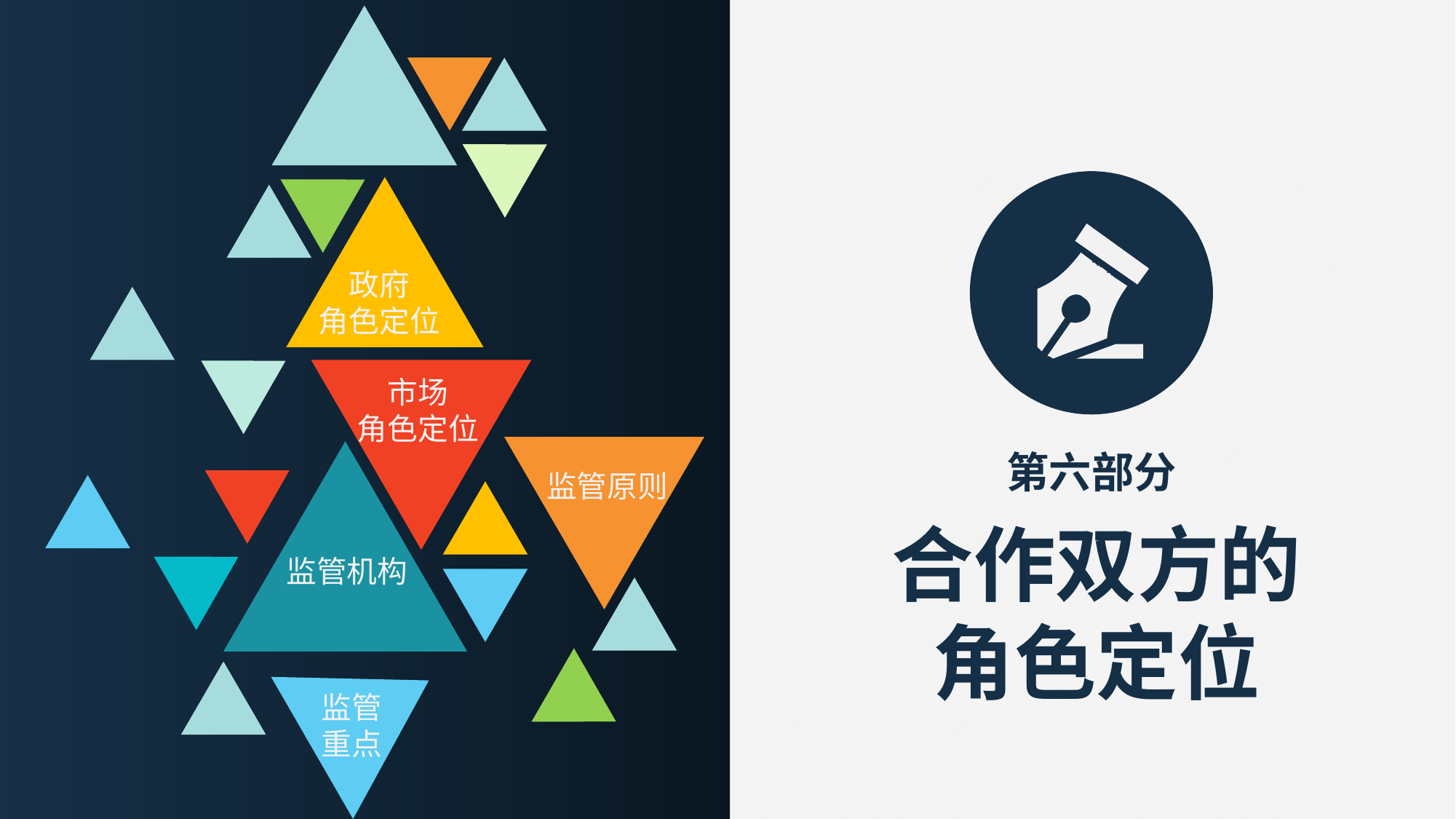

政府
角色定位

市场
角色定位

第六部分

监管原则

合作双方的
角色定位

监管机构

监管
重点